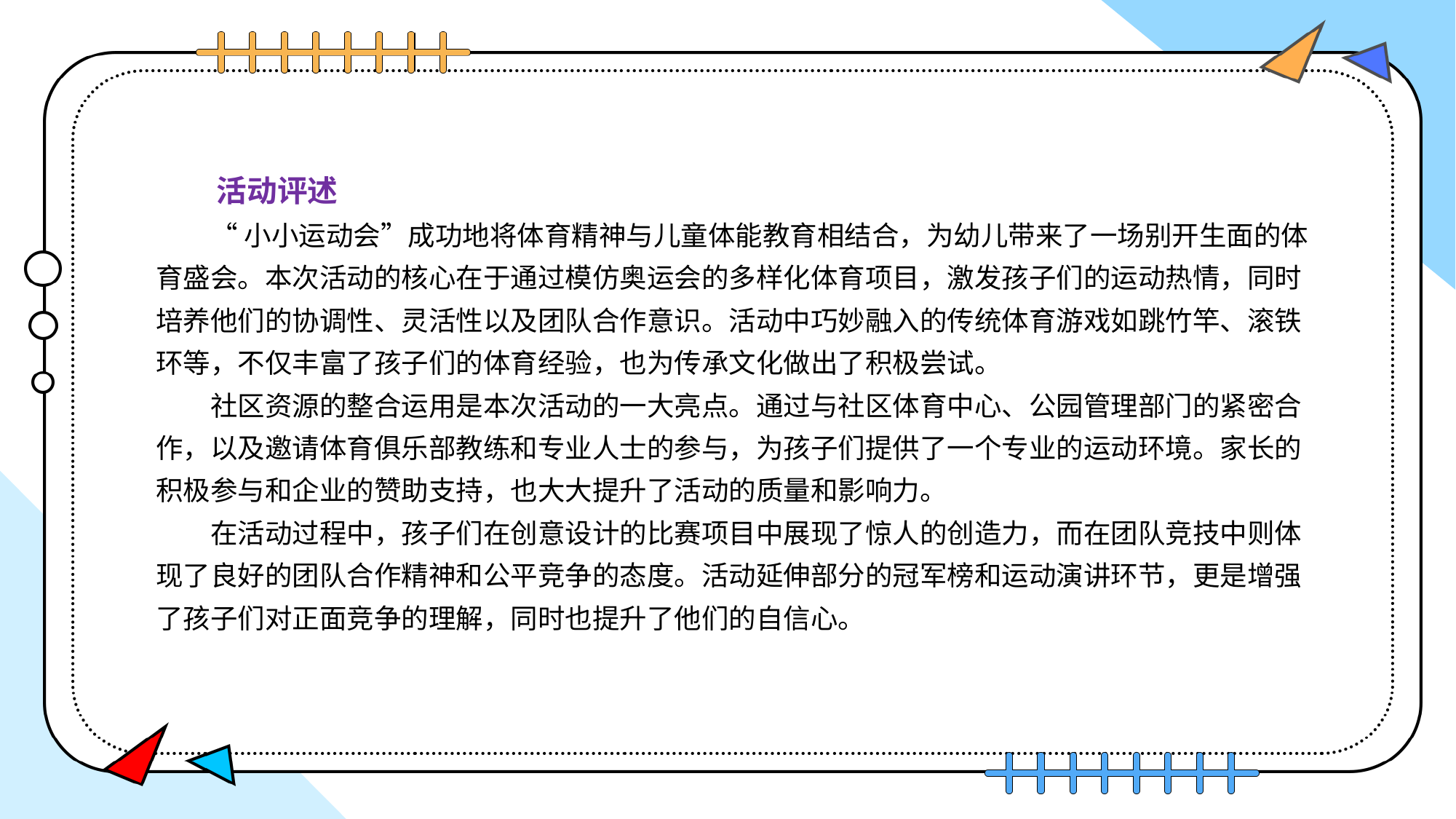

活动评述
“小小运动会”成功地将体育精神与儿童体能教育相结合，为幼儿带来了一场别开生面的体育盛会。本次活动的核心在于通过模仿奥运会的多样化体育项目，激发孩子们的运动热情，同时培养他们的协调性、灵活性以及团队合作意识。活动中巧妙融入的传统体育游戏如跳竹竿、滚铁环等，不仅丰富了孩子们的体育经验，也为传承文化做出了积极尝试。
社区资源的整合运用是本次活动的一大亮点。通过与社区体育中心、公园管理部门的紧密合作，以及邀请体育俱乐部教练和专业人士的参与，为孩子们提供了一个专业的运动环境。家长的积极参与和企业的赞助支持，也大大提升了活动的质量和影响力。
在活动过程中，孩子们在创意设计的比赛项目中展现了惊人的创造力，而在团队竞技中则体现了良好的团队合作精神和公平竞争的态度。活动延伸部分的冠军榜和运动演讲环节，更是增强了孩子们对正面竞争的理解，同时也提升了他们的自信心。